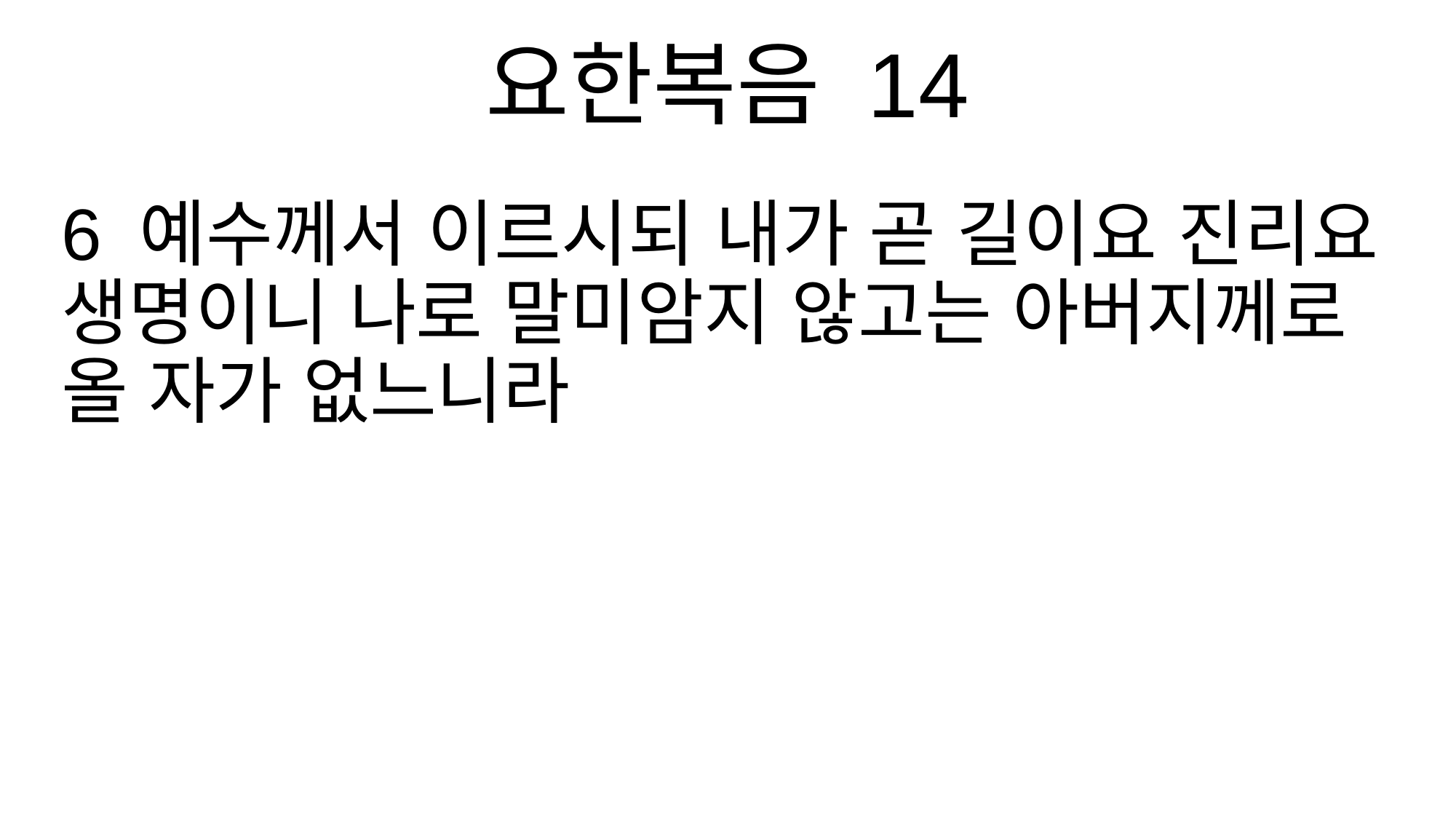

요한복음 14
6 예수께서 이르시되 내가 곧 길이요 진리요 생명이니 나로 말미암지 않고는 아버지께로 올 자가 없느니라